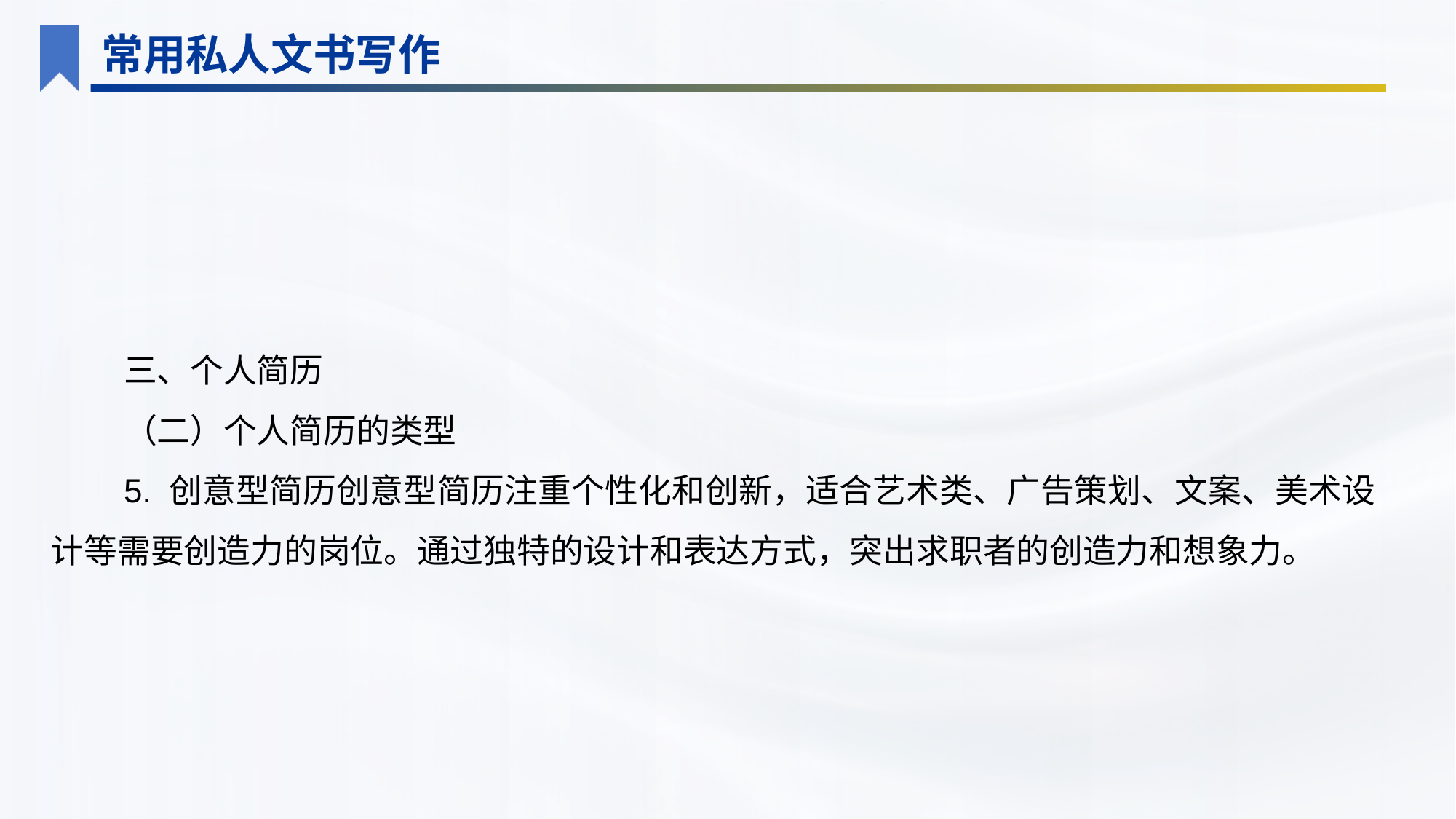

常用私人文书写作
三、个人简历
（二）个人简历的类型
5. 创意型简历创意型简历注重个性化和创新，适合艺术类、广告策划、文案、美术设计等需要创造力的岗位。通过独特的设计和表达方式，突出求职者的创造力和想象力。